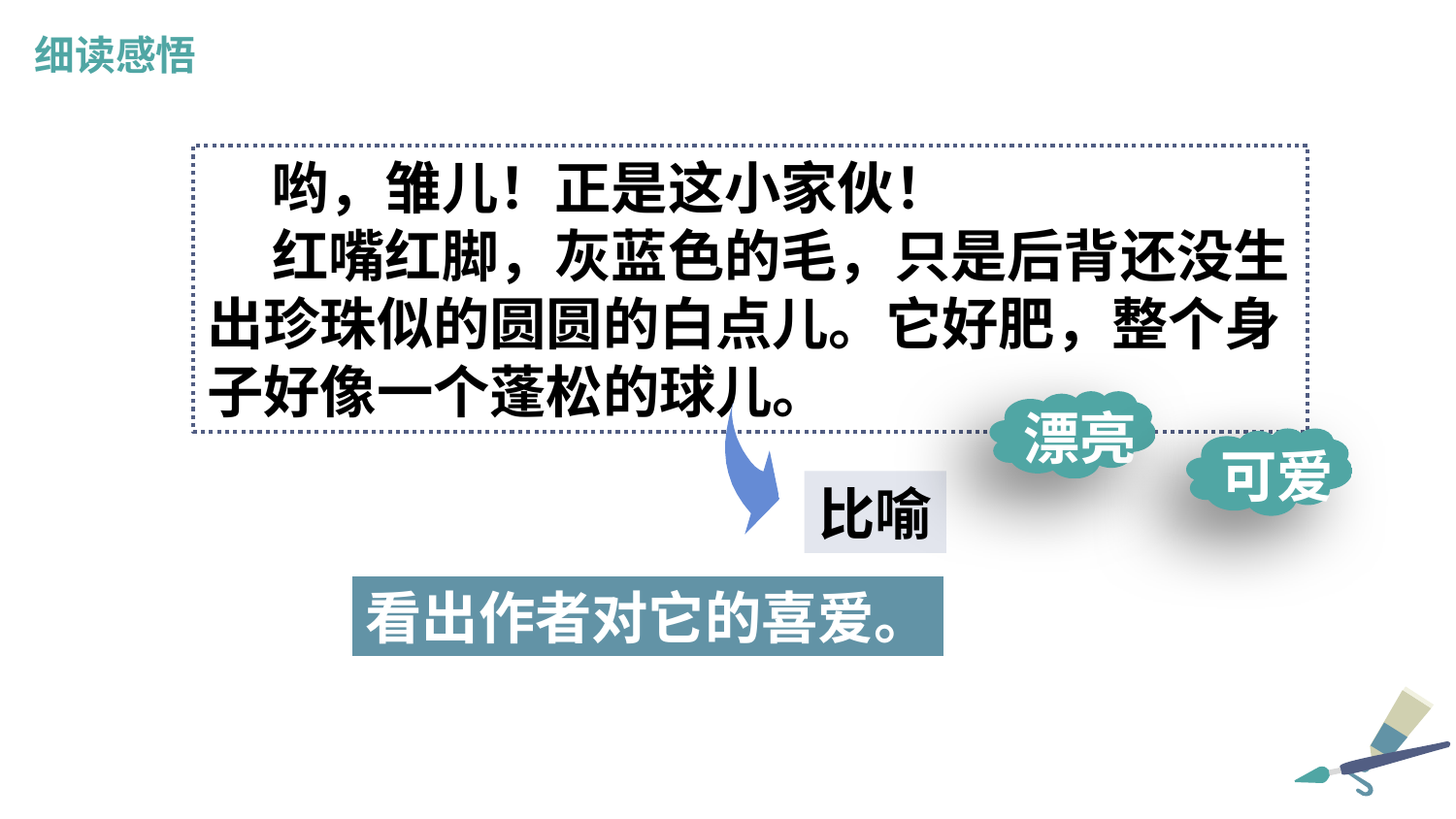

细读感悟
    哟，雏儿！正是这小家伙！
    红嘴红脚，灰蓝色的毛，只是后背还没生出珍珠似的圆圆的白点儿。它好肥，整个身子好像一个蓬松的球儿。

漂亮

可爱
比喻
看出作者对它的喜爱。